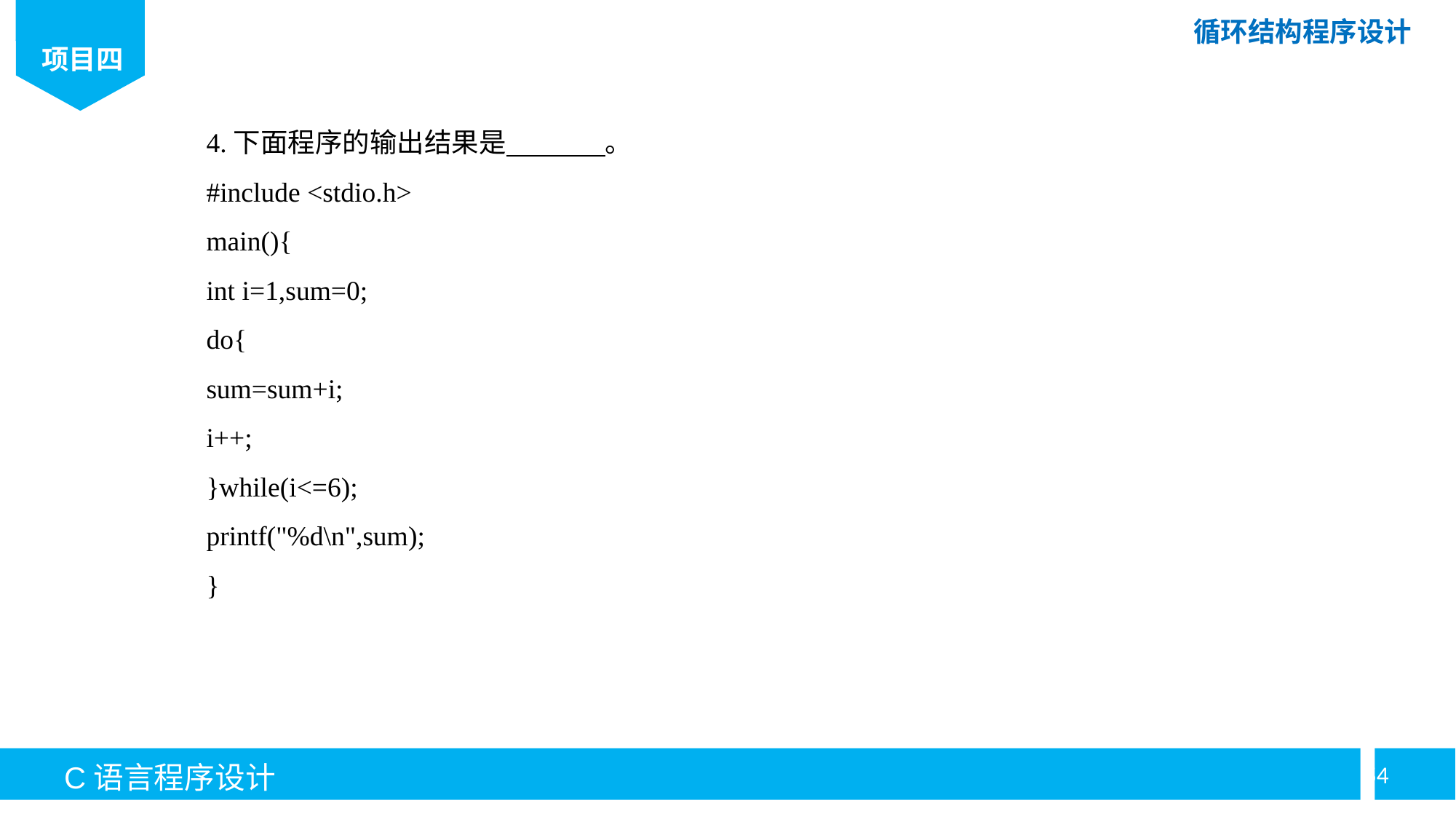

4.下面程序的输出结果是                。
#include <stdio.h>
main(){
int i=1,sum=0;
do{
sum=sum+i;
i++;
}while(i<=6);
printf("%d\n",sum);
}